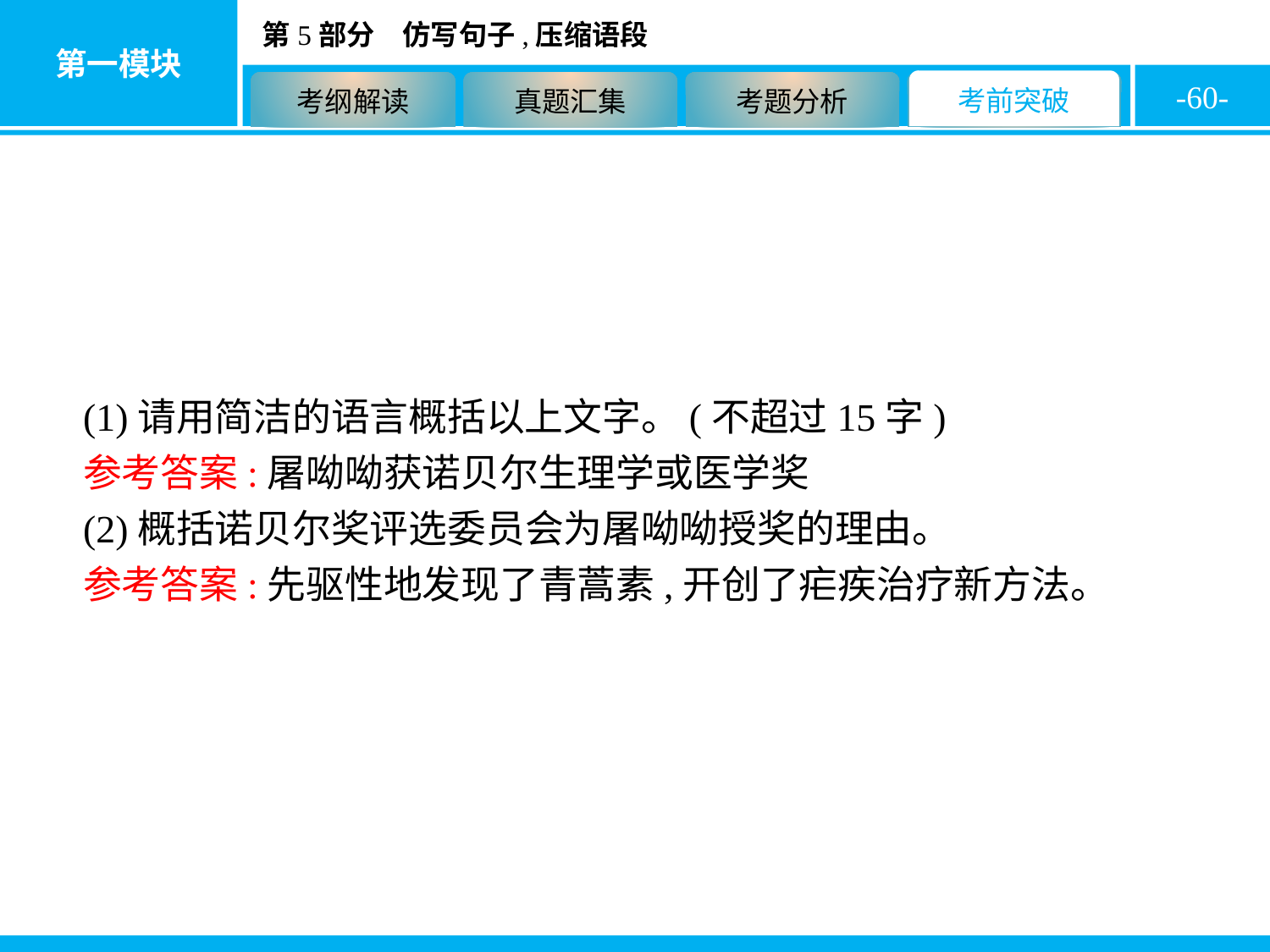

-60-
(1)请用简洁的语言概括以上文字。(不超过15字)
参考答案:屠呦呦获诺贝尔生理学或医学奖
(2)概括诺贝尔奖评选委员会为屠呦呦授奖的理由。
参考答案:先驱性地发现了青蒿素,开创了疟疾治疗新方法。